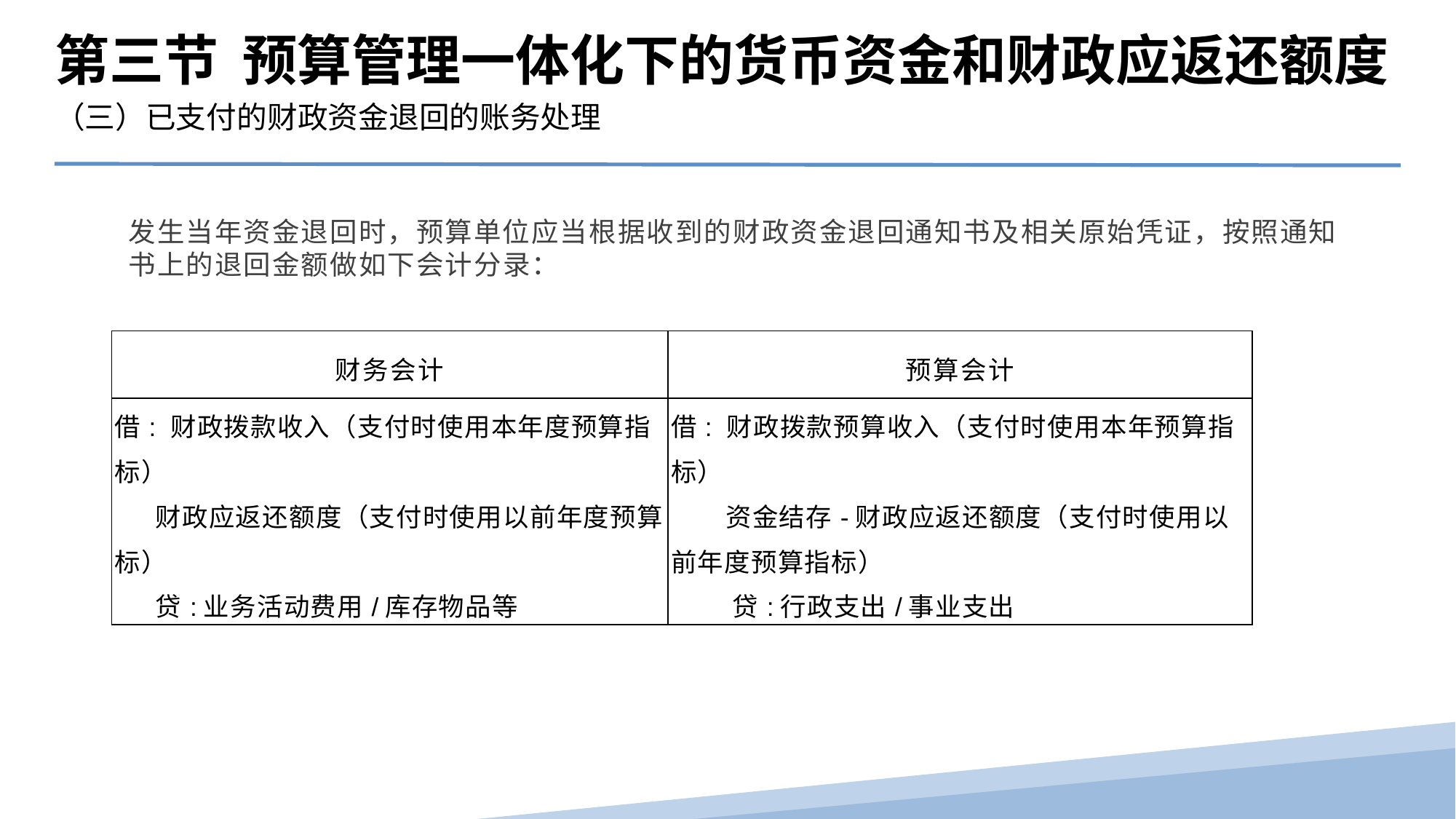

第三节  预算管理一体化下的货币资金和财政应返还额度
（三）已支付的财政资金退回的账务处理
发生当年资金退回时，预算单位应当根据收到的财政资金退回通知书及相关原始凭证，按照通知书上的退回金额做如下会计分录：

| 财务会计 | 预算会计 |
| --- | --- |
| 借: 财政拨款收入（支付时使用本年度预算指标） 财政应返还额度（支付时使用以前年度预算标） 贷:业务活动费用/库存物品等 | 借: 财政拨款预算收入（支付时使用本年预算指标） 资金结存-财政应返还额度（支付时使用以前年度预算指标） 贷:行政支出/事业支出 |